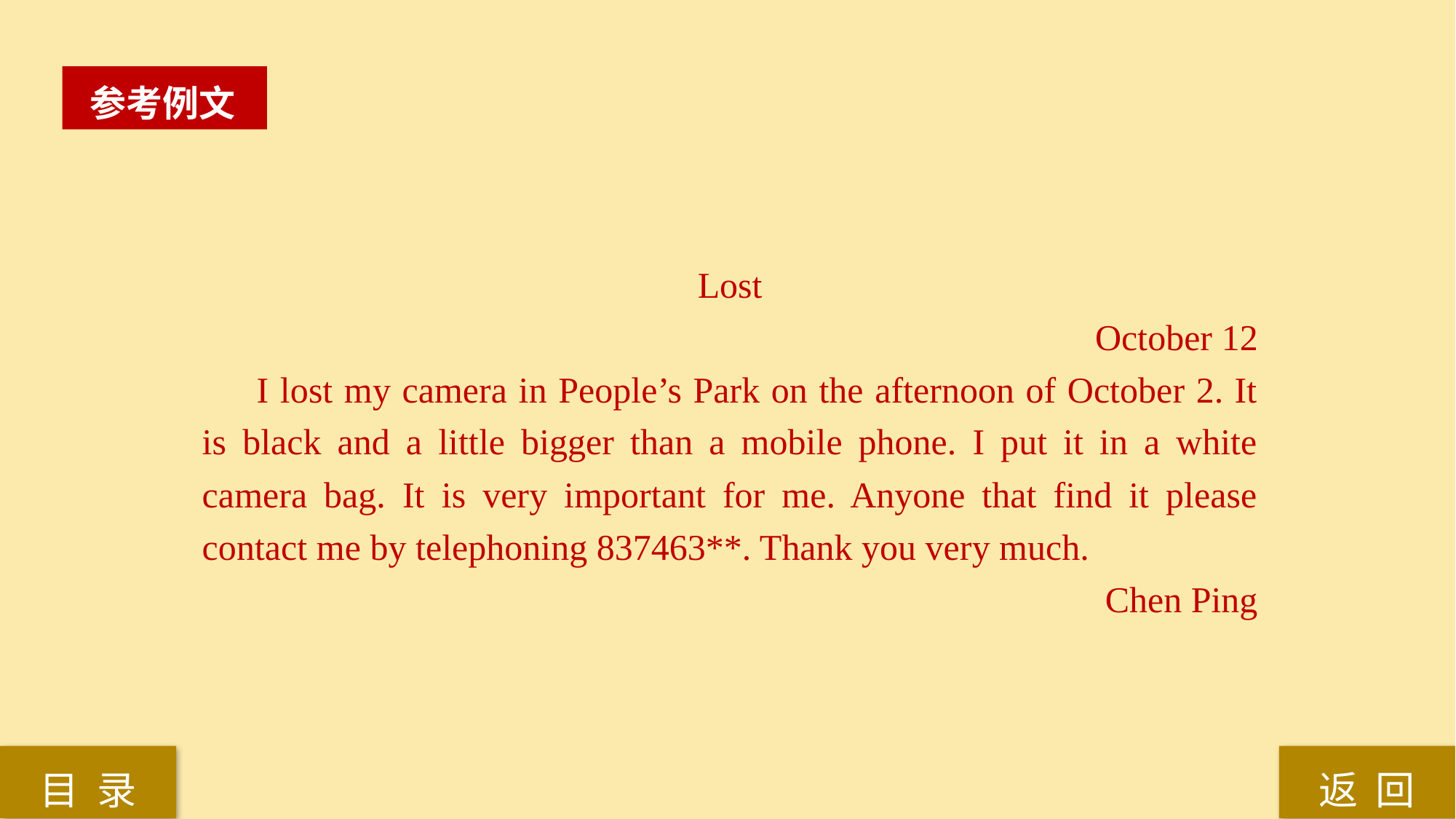

参考例文
Lost
October 12
I lost my camera in People’s Park on the afternoon of October 2. It is black and a little bigger than a mobile phone. I put it in a white camera bag. It is very important for me. Anyone that find it please contact me by telephoning 837463**. Thank you very much.
Chen Ping
返  回